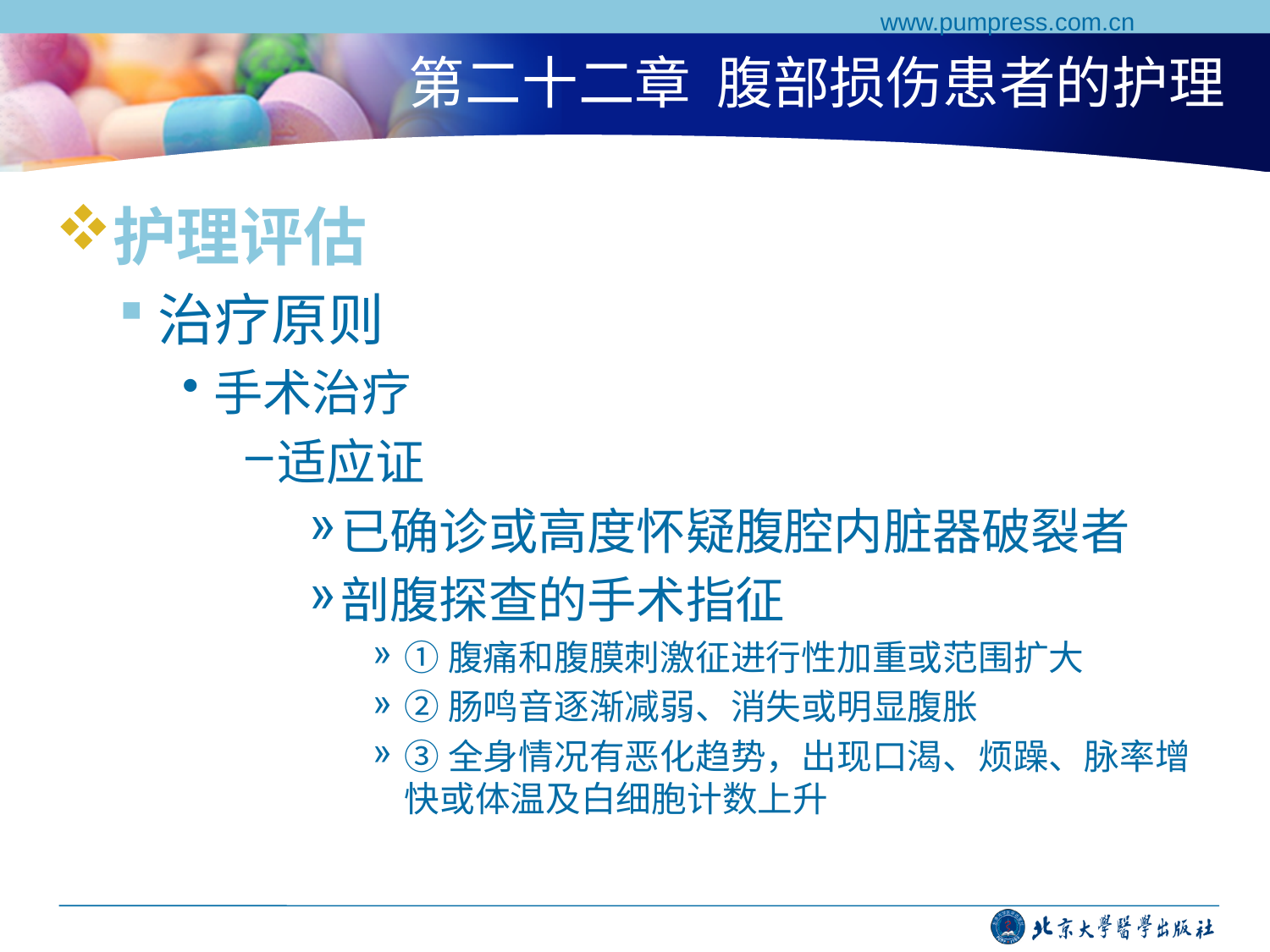

www.pumpress.com.cn
# 第二十二章  腹部损伤患者的护理
护理评估
治疗原则
手术治疗
适应证
已确诊或高度怀疑腹腔内脏器破裂者
剖腹探查的手术指征
①腹痛和腹膜刺激征进行性加重或范围扩大
②肠鸣音逐渐减弱、消失或明显腹胀
③全身情况有恶化趋势，出现口渴、烦躁、脉率增快或体温及白细胞计数上升